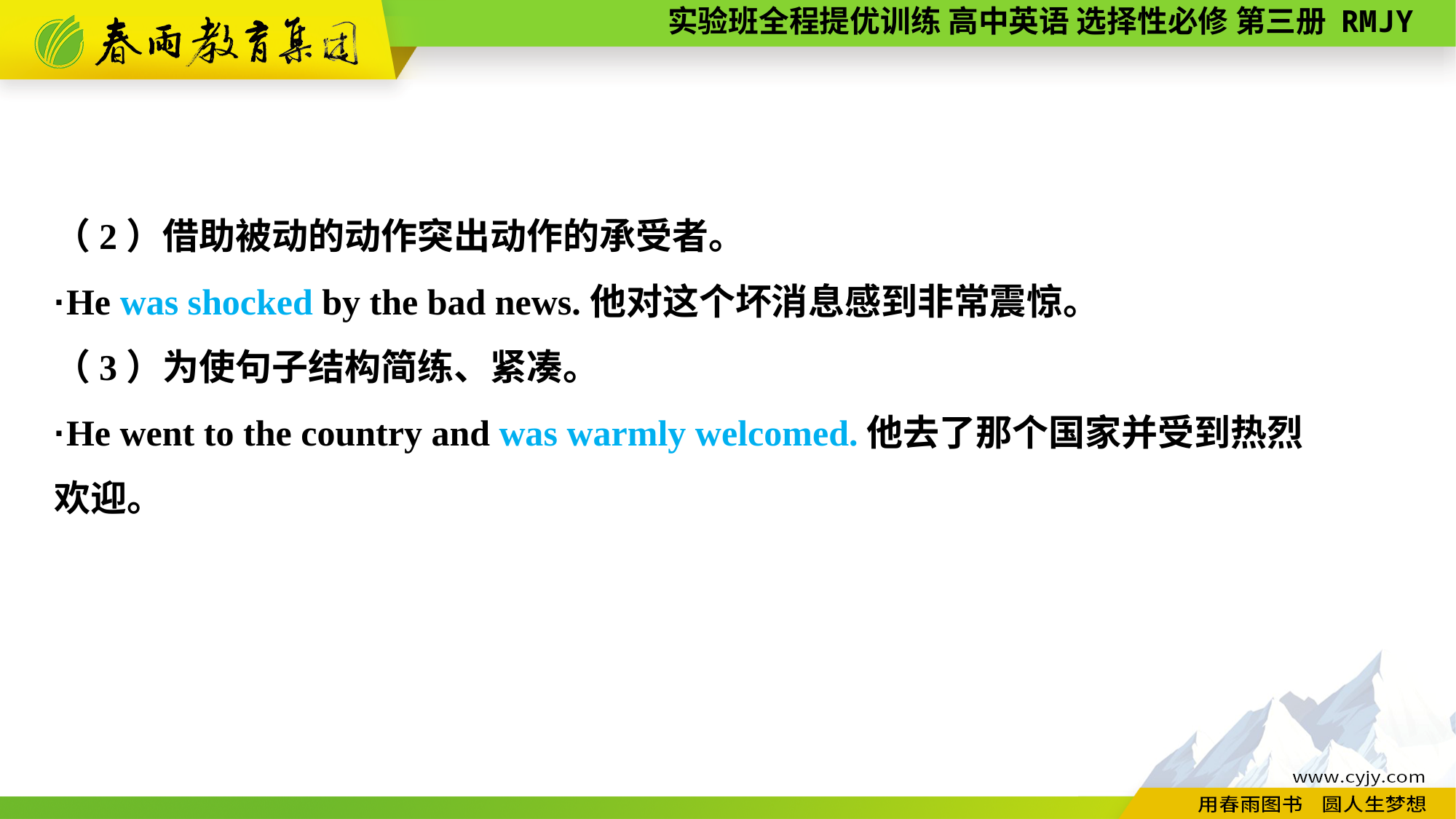

（2）借助被动的动作突出动作的承受者。
·He was shocked by the bad news.他对这个坏消息感到非常震惊。
（3）为使句子结构简练、紧凑。
·He went to the country and was warmly welcomed.他去了那个国家并受到热烈
欢迎。